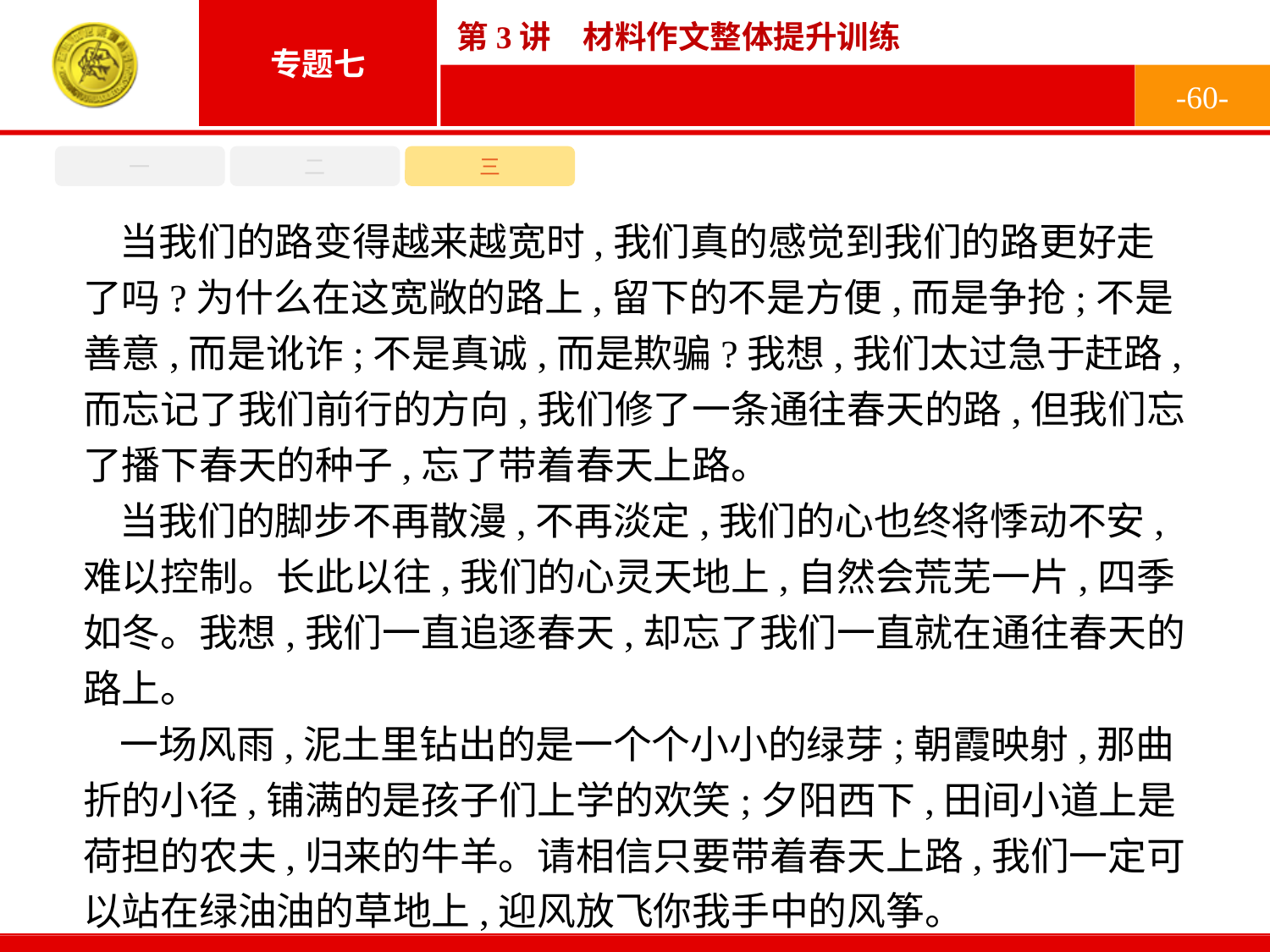

-60-
一
二
三
当我们的路变得越来越宽时,我们真的感觉到我们的路更好走了吗?为什么在这宽敞的路上,留下的不是方便,而是争抢;不是善意,而是讹诈;不是真诚,而是欺骗?我想,我们太过急于赶路,而忘记了我们前行的方向,我们修了一条通往春天的路,但我们忘了播下春天的种子,忘了带着春天上路。
当我们的脚步不再散漫,不再淡定,我们的心也终将悸动不安,难以控制。长此以往,我们的心灵天地上,自然会荒芜一片,四季如冬。我想,我们一直追逐春天,却忘了我们一直就在通往春天的路上。
一场风雨,泥土里钻出的是一个个小小的绿芽;朝霞映射,那曲折的小径,铺满的是孩子们上学的欢笑;夕阳西下,田间小道上是荷担的农夫,归来的牛羊。请相信只要带着春天上路,我们一定可以站在绿油油的草地上,迎风放飞你我手中的风筝。